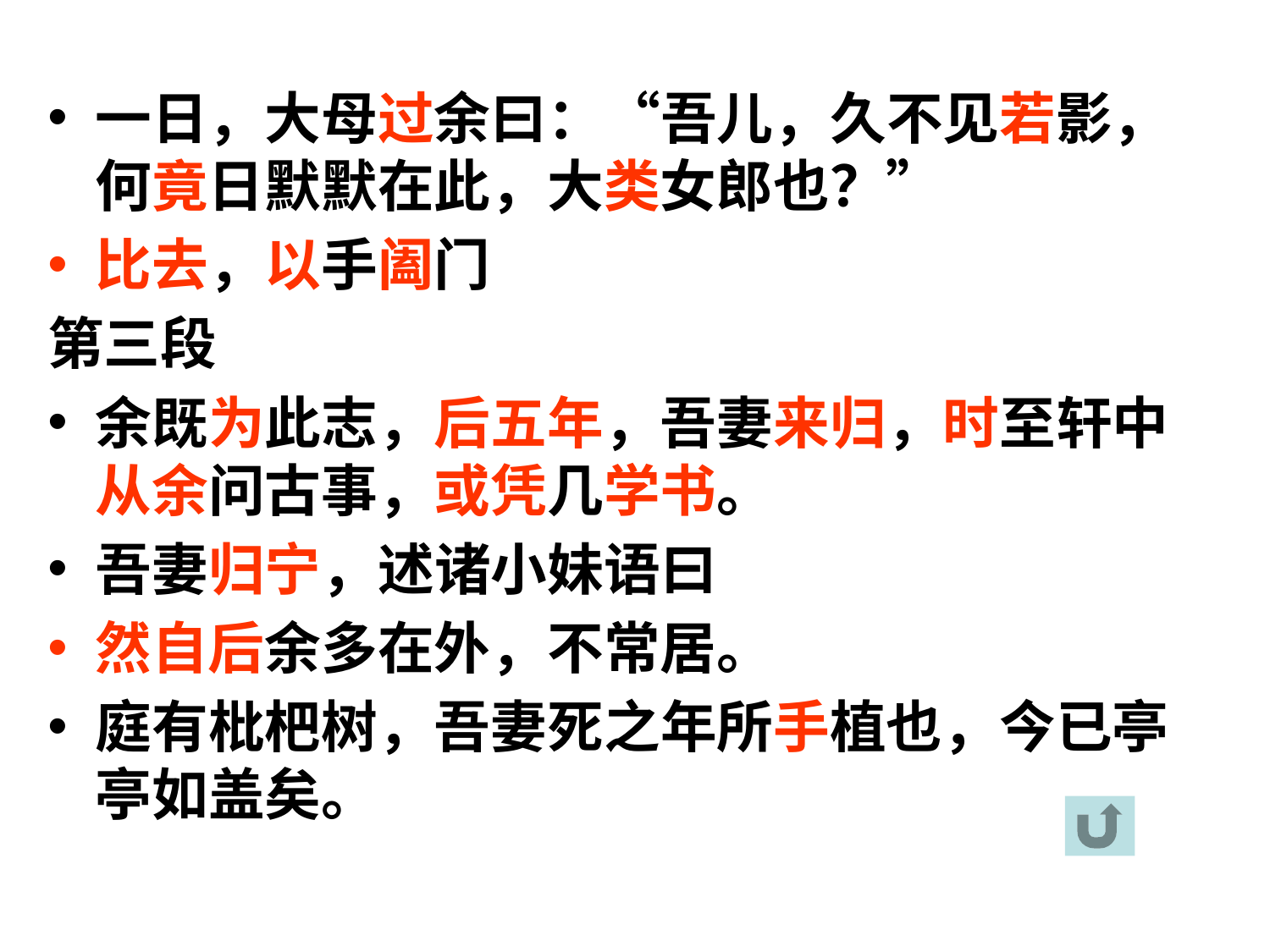

一日，大母过余曰：“吾儿，久不见若影，何竟日默默在此，大类女郎也？”
比去，以手阖门
第三段
余既为此志，后五年，吾妻来归，时至轩中从余问古事，或凭几学书。
吾妻归宁，述诸小妹语曰
然自后余多在外，不常居。
庭有枇杷树，吾妻死之年所手植也，今已亭亭如盖矣。